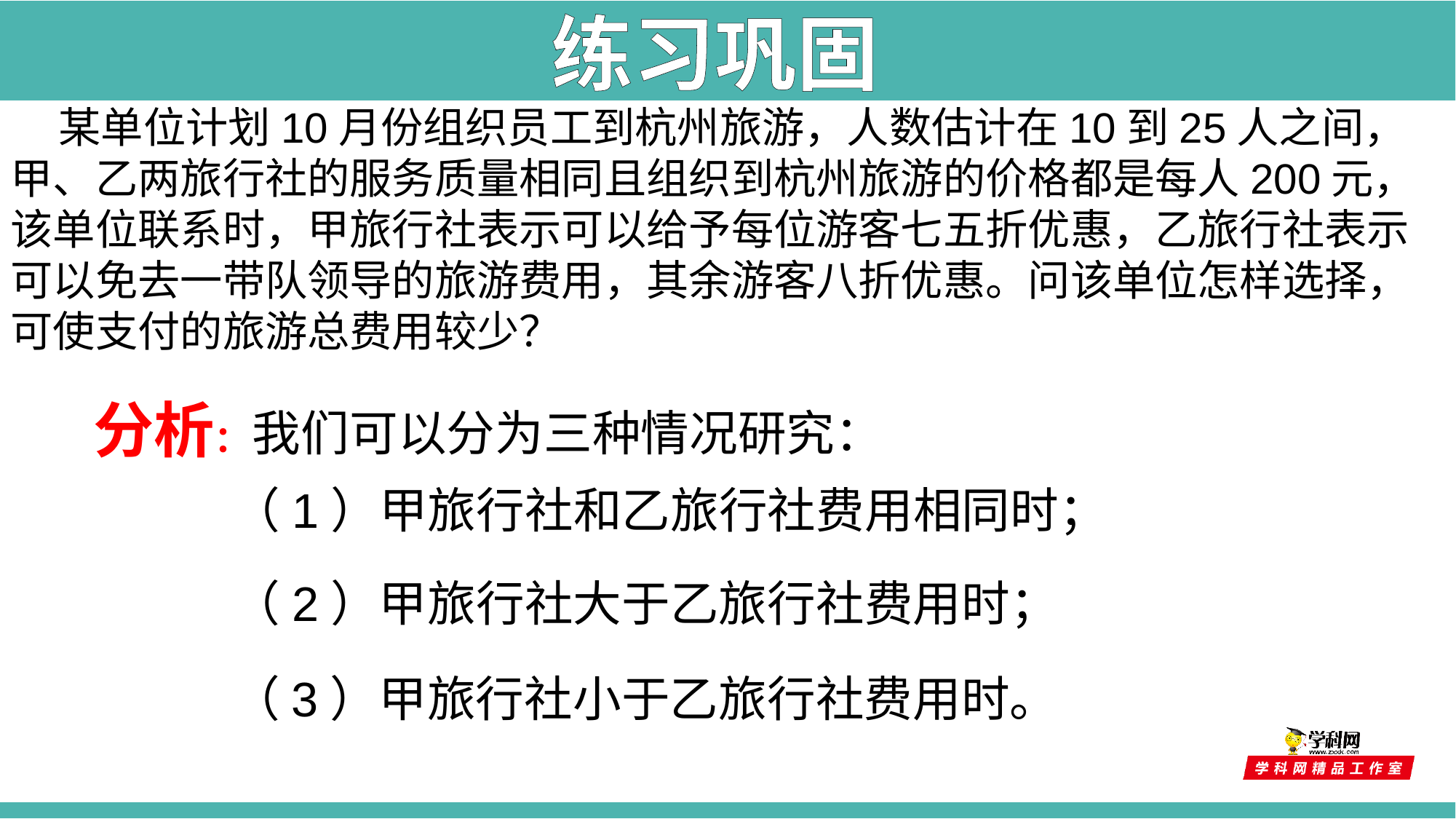

练习巩固
    某单位计划10月份组织员工到杭州旅游，人数估计在10到25人之间，甲、乙两旅行社的服务质量相同且组织到杭州旅游的价格都是每人200元，该单位联系时，甲旅行社表示可以给予每位游客七五折优惠，乙旅行社表示可以免去一带队领导的旅游费用，其余游客八折优惠。问该单位怎样选择，可使支付的旅游总费用较少？
分析：
我们可以分为三种情况研究：
（1）甲旅行社和乙旅行社费用相同时；
（2）甲旅行社大于乙旅行社费用时；
（3）甲旅行社小于乙旅行社费用时。